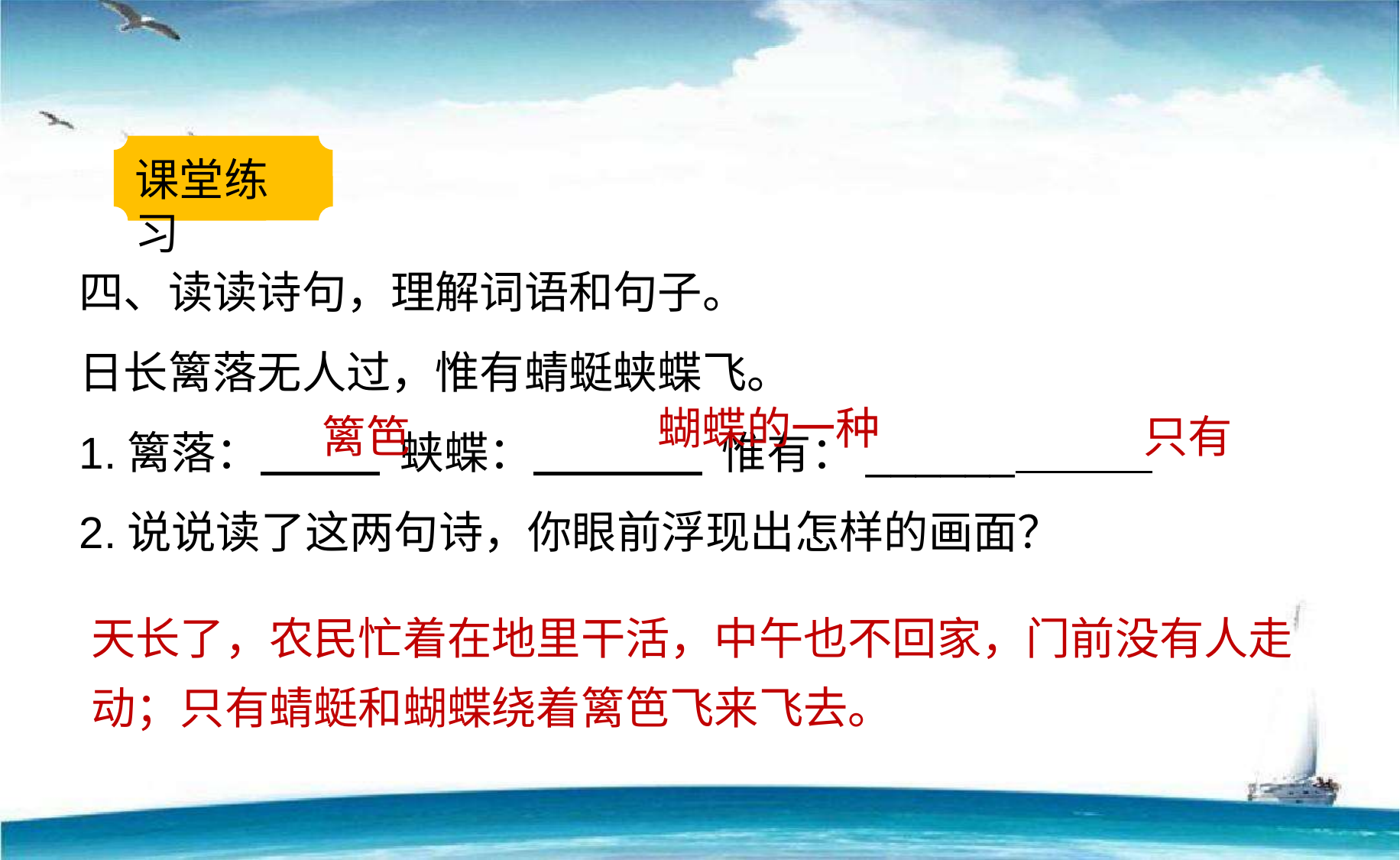

课堂练习
四、读读诗句，理解词语和句子。
日长篱落无人过，惟有蜻蜓蛱蝶飞。
1.篱落：              蛱蝶：                   惟有：______
2.说说读了这两句诗，你眼前浮现出怎样的画面？

蝴蝶的一种
篱笆
只有
天长了，农民忙着在地里干活，中午也不回家，门前没有人走动；只有蜻蜓和蝴蝶绕着篱笆飞来飞去。